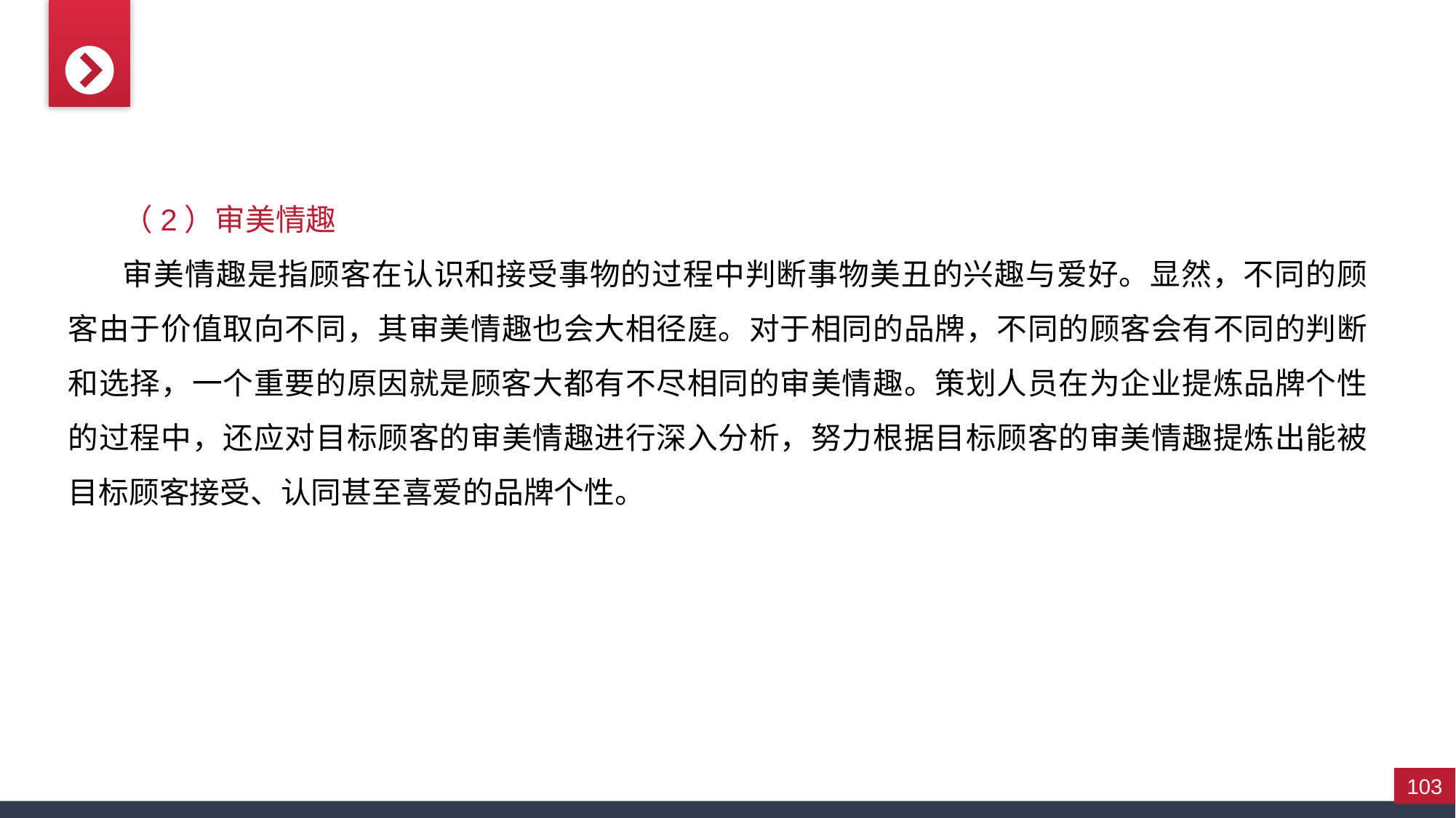

（2）审美情趣
审美情趣是指顾客在认识和接受事物的过程中判断事物美丑的兴趣与爱好。显然，不同的顾客由于价值取向不同，其审美情趣也会大相径庭。对于相同的品牌，不同的顾客会有不同的判断和选择，一个重要的原因就是顾客大都有不尽相同的审美情趣。策划人员在为企业提炼品牌个性的过程中，还应对目标顾客的审美情趣进行深入分析，努力根据目标顾客的审美情趣提炼出能被目标顾客接受、认同甚至喜爱的品牌个性。